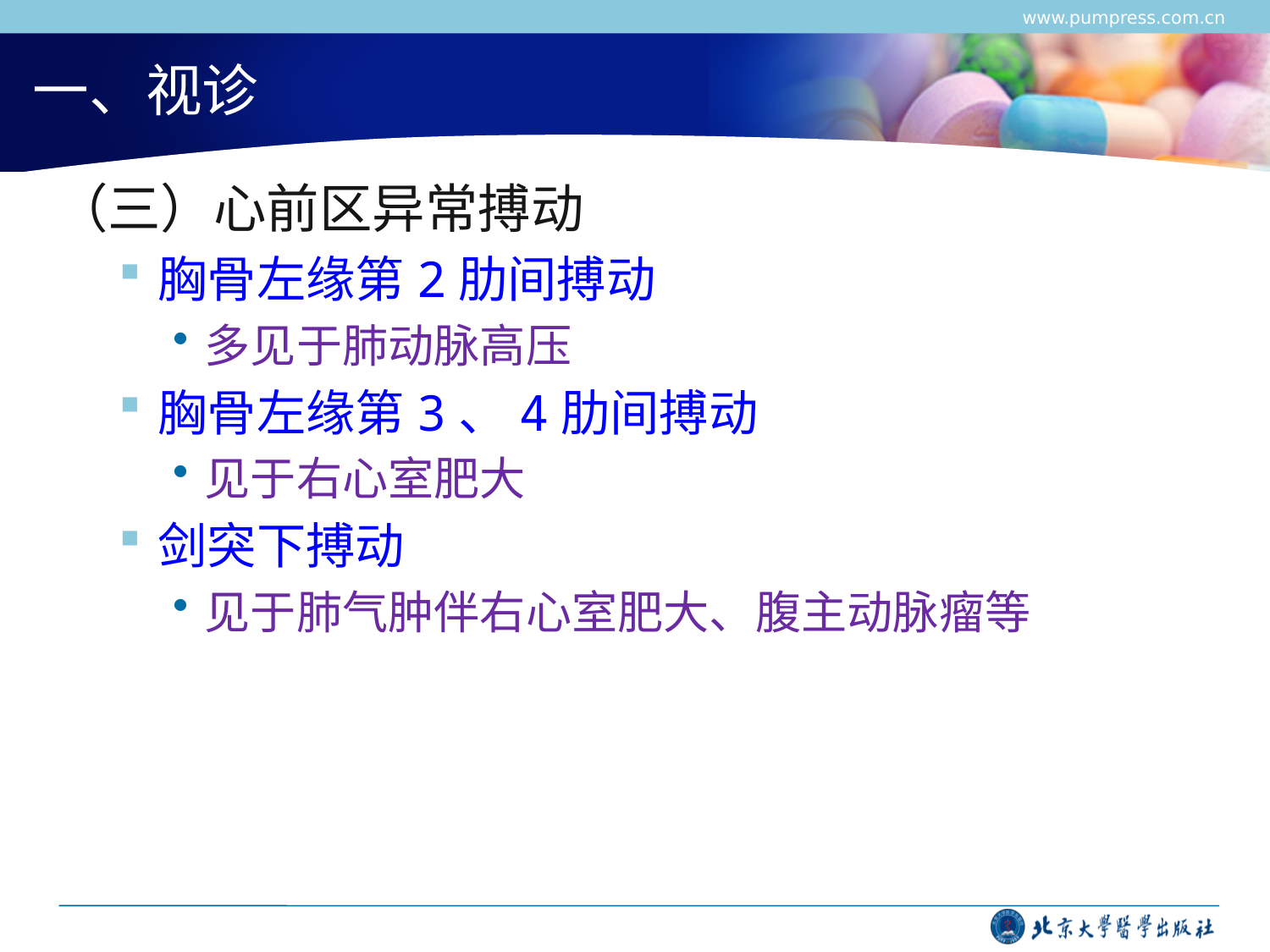

www.pumpress.com.cn
# 一、视诊
（三）心前区异常搏动
胸骨左缘第2肋间搏动
多见于肺动脉高压
胸骨左缘第3、4肋间搏动
见于右心室肥大
剑突下搏动
见于肺气肿伴右心室肥大、腹主动脉瘤等